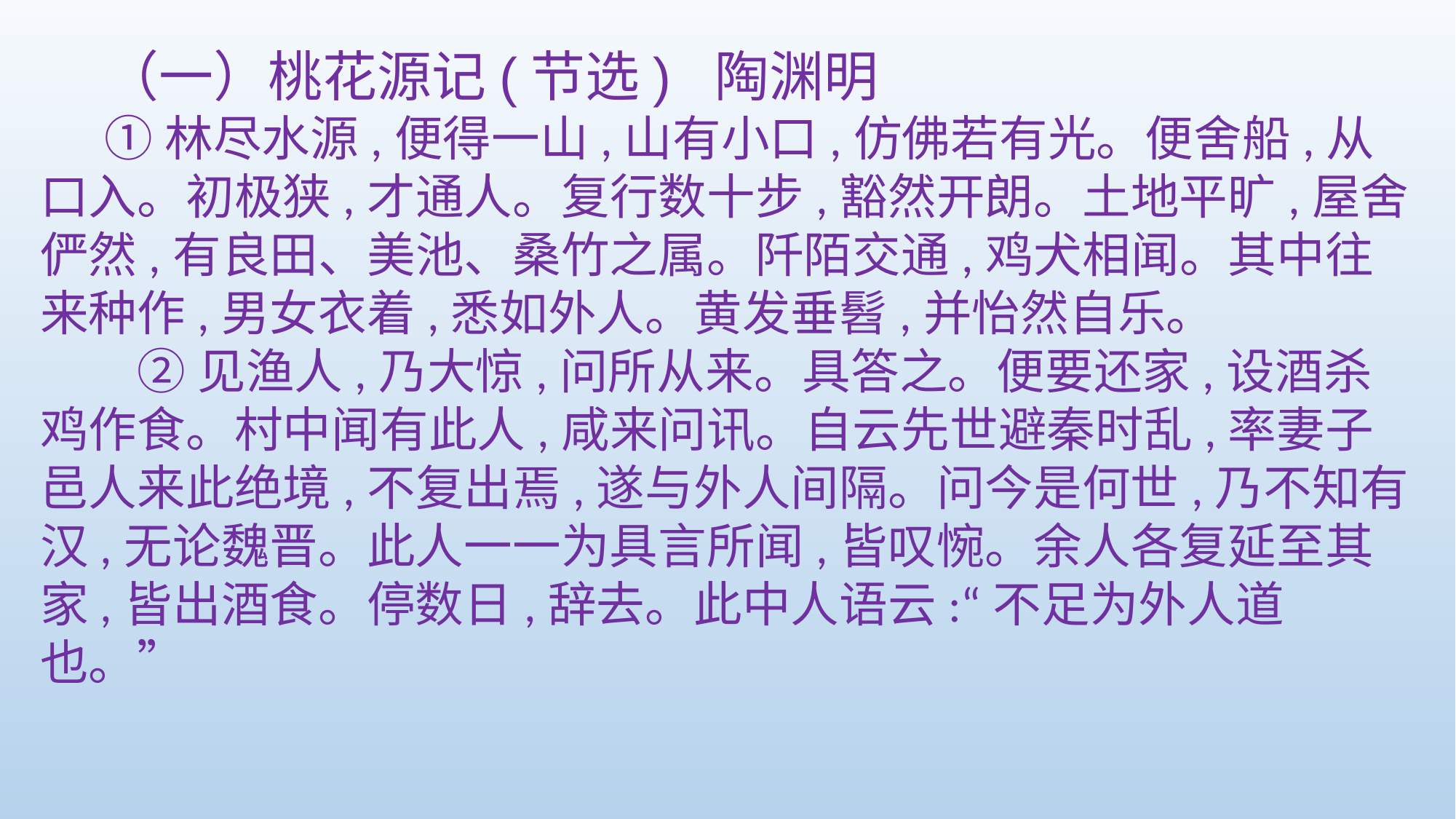

（一）桃花源记(节选)  陶渊明
①林尽水源,便得一山,山有小口,仿佛若有光。便舍船,从口入。初极狭,才通人。复行数十步,豁然开朗。土地平旷,屋舍俨然,有良田、美池、桑竹之属。阡陌交通,鸡犬相闻。其中往来种作,男女衣着,悉如外人。黄发垂髫,并怡然自乐。
   ②见渔人,乃大惊,问所从来。具答之。便要还家,设酒杀鸡作食。村中闻有此人,咸来问讯。自云先世避秦时乱,率妻子邑人来此绝境,不复出焉,遂与外人间隔。问今是何世,乃不知有汉,无论魏晋。此人一一为具言所闻,皆叹惋。余人各复延至其家,皆出酒食。停数日,辞去。此中人语云:“不足为外人道也。”